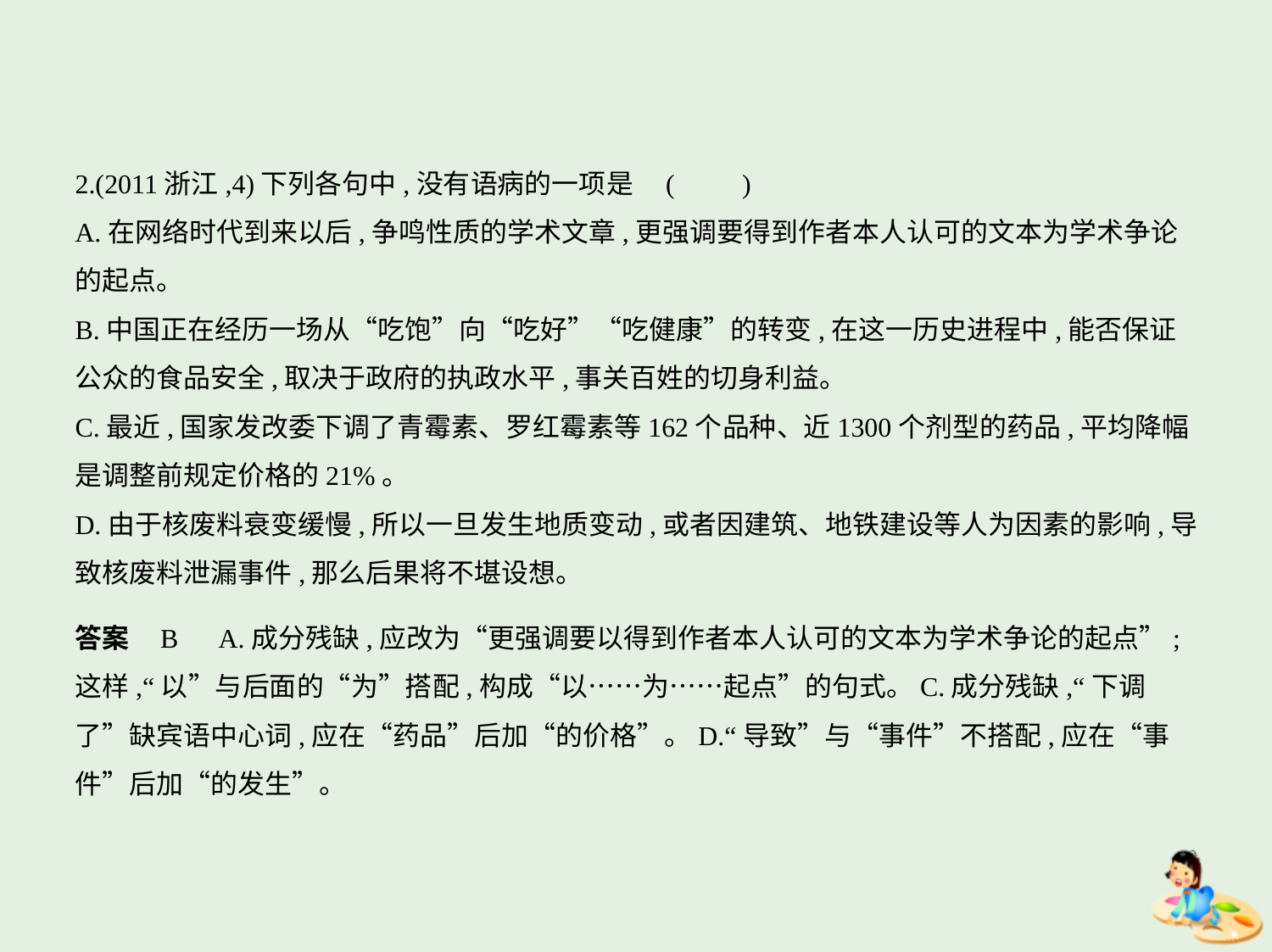

2.(2011浙江,4)下列各句中,没有语病的一项是 (　　)
A.在网络时代到来以后,争鸣性质的学术文章,更强调要得到作者本人认可的文本为学术争论
的起点。
B.中国正在经历一场从“吃饱”向“吃好”“吃健康”的转变,在这一历史进程中,能否保证
公众的食品安全,取决于政府的执政水平,事关百姓的切身利益。
C.最近,国家发改委下调了青霉素、罗红霉素等162个品种、近1300个剂型的药品,平均降幅
是调整前规定价格的21%。
D.由于核废料衰变缓慢,所以一旦发生地质变动,或者因建筑、地铁建设等人为因素的影响,导
致核废料泄漏事件,那么后果将不堪设想。
答案    B　A.成分残缺,应改为“更强调要以得到作者本人认可的文本为学术争论的起点”;
这样,“以”与后面的“为”搭配,构成“以……为……起点”的句式。C.成分残缺,“下调
了”缺宾语中心词,应在“药品”后加“的价格”。D.“导致”与“事件”不搭配,应在“事
件”后加“的发生”。